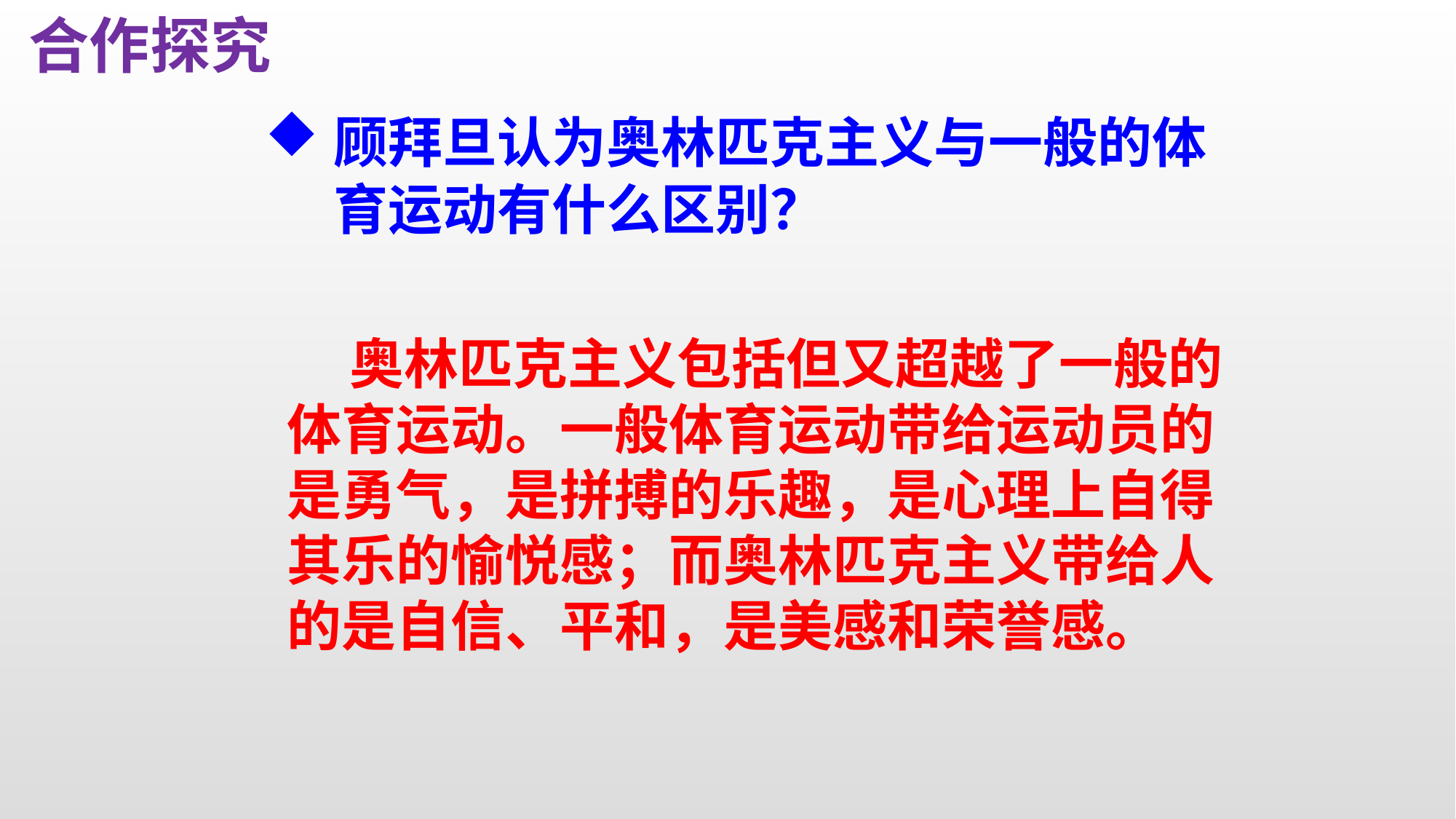

合作探究
顾拜旦认为奥林匹克主义与一般的体育运动有什么区别？
    奥林匹克主义包括但又超越了一般的体育运动。一般体育运动带给运动员的是勇气，是拼搏的乐趣，是心理上自得其乐的愉悦感；而奥林匹克主义带给人的是自信、平和，是美感和荣誉感。